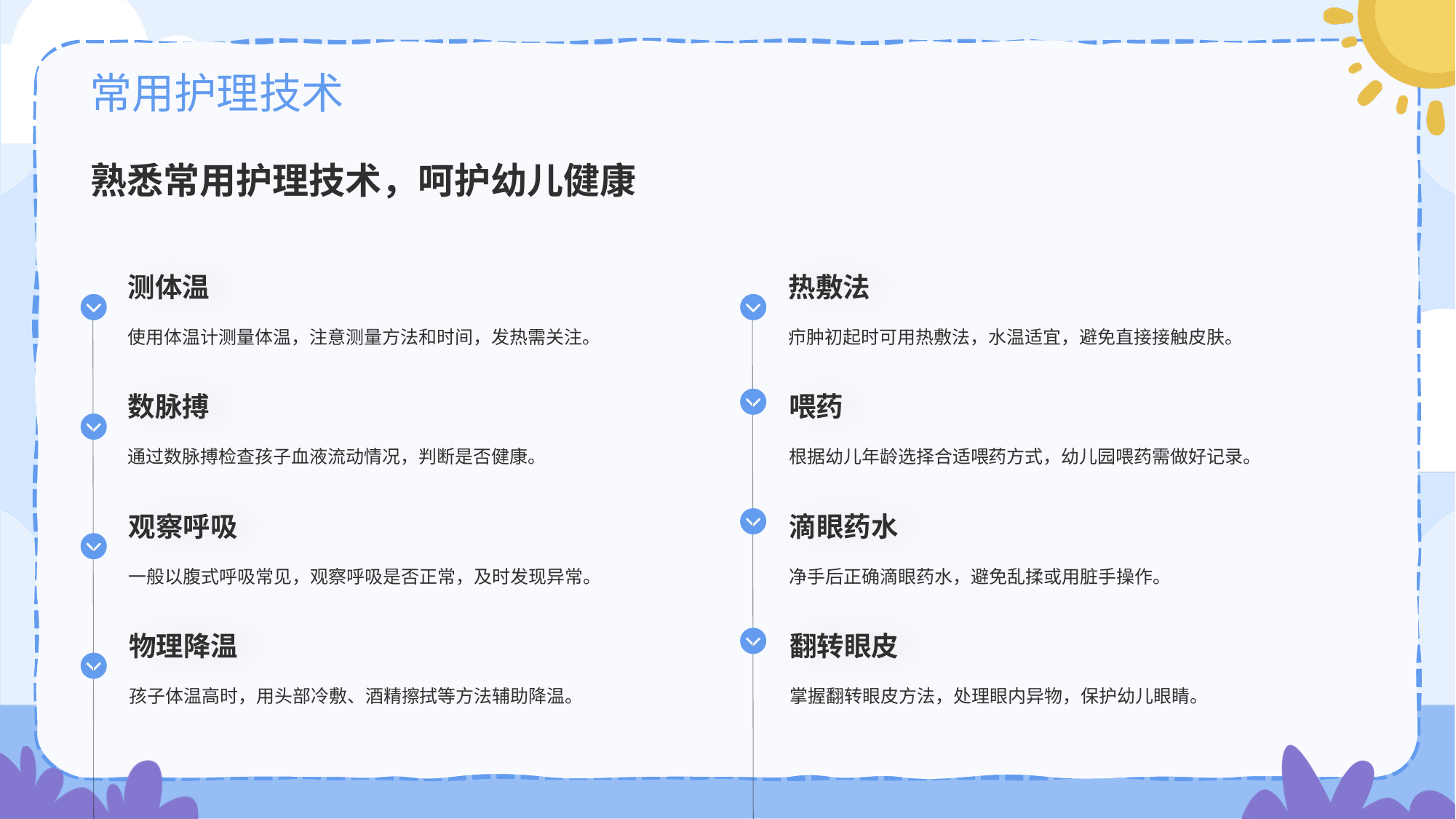

# 常用护理技术
熟悉常用护理技术，呵护幼儿健康
测体温

使用体温计测量体温，注意测量方法和时间，发热需关注。
热敷法

疖肿初起时可用热敷法，水温适宜，避免直接接触皮肤。
数脉搏

通过数脉搏检查孩子血液流动情况，判断是否健康。
喂药

根据幼儿年龄选择合适喂药方式，幼儿园喂药需做好记录。
观察呼吸

一般以腹式呼吸常见，观察呼吸是否正常，及时发现异常。
滴眼药水

净手后正确滴眼药水，避免乱揉或用脏手操作。
物理降温

孩子体温高时，用头部冷敷、酒精擦拭等方法辅助降温。
翻转眼皮

掌握翻转眼皮方法，处理眼内异物，保护幼儿眼睛。